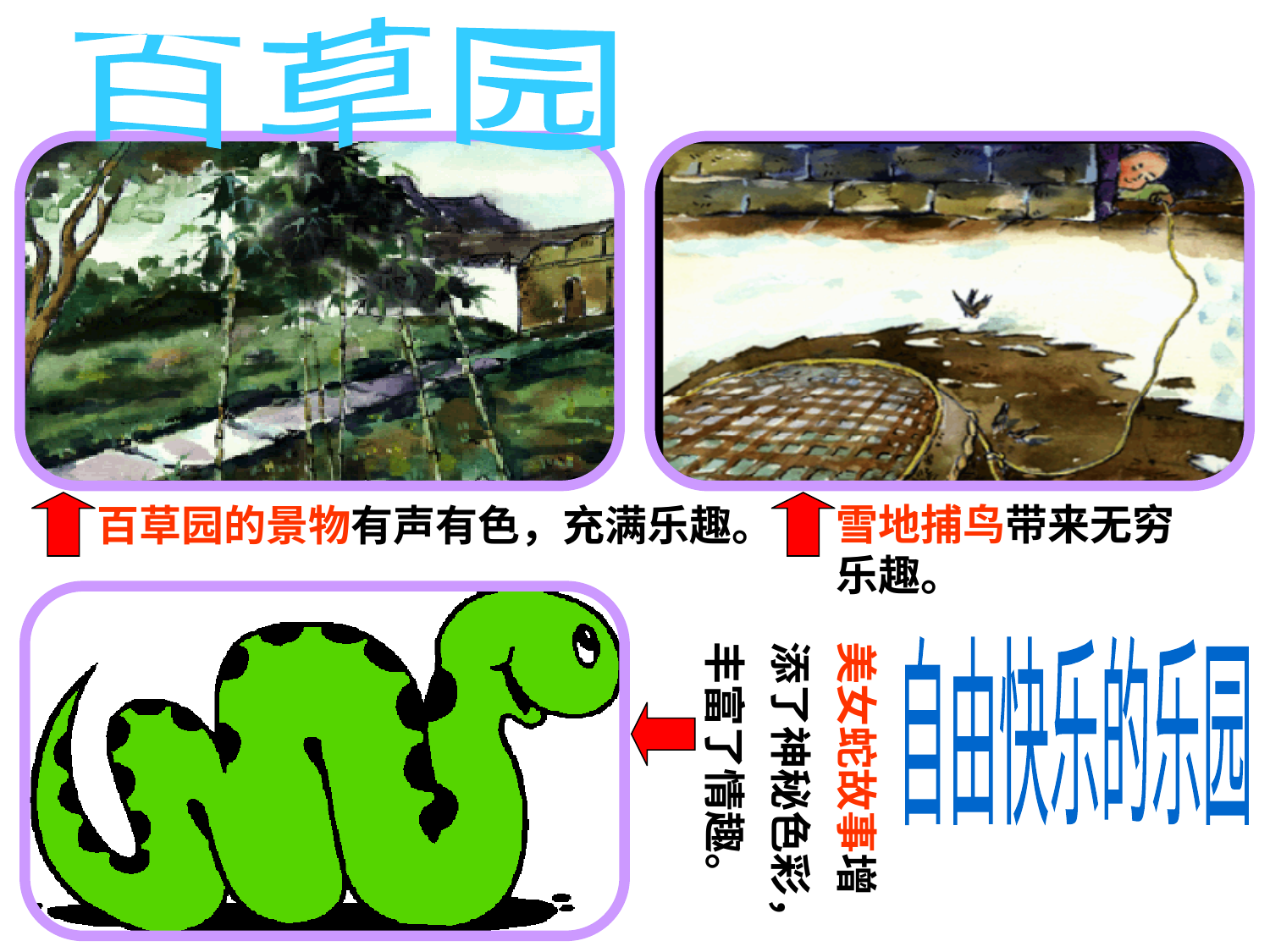

百草园

百草园的景物有声有色，充满乐趣。
雪地捕鸟带来无穷乐趣。

美女蛇故事增添了神秘色彩，丰富了情趣。
自由快乐的乐园